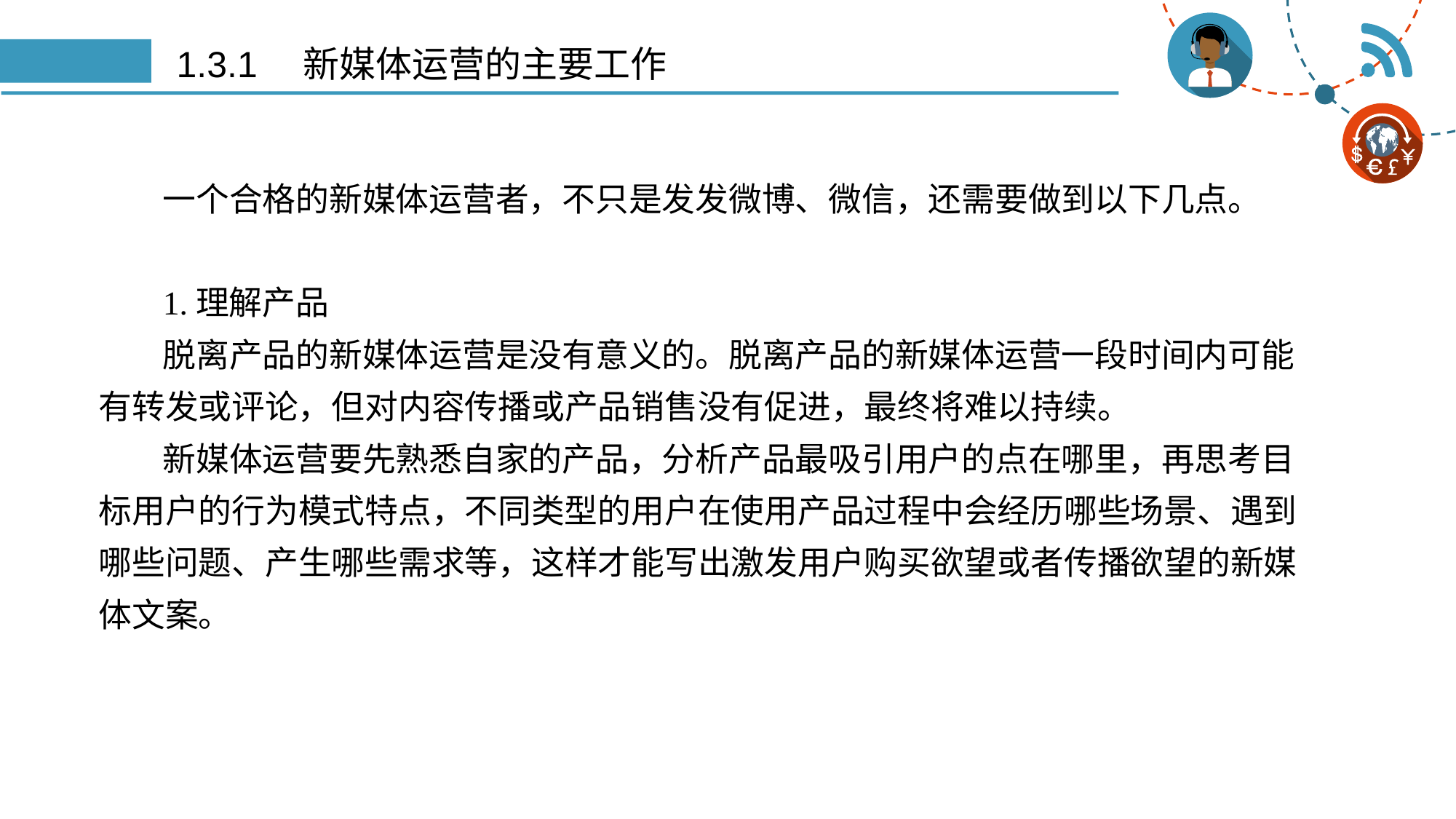

# 1.3.1　新媒体运营的主要工作
一个合格的新媒体运营者，不只是发发微博、微信，还需要做到以下几点。

1.理解产品
脱离产品的新媒体运营是没有意义的。脱离产品的新媒体运营一段时间内可能有转发或评论，但对内容传播或产品销售没有促进，最终将难以持续。
新媒体运营要先熟悉自家的产品，分析产品最吸引用户的点在哪里，再思考目标用户的行为模式特点，不同类型的用户在使用产品过程中会经历哪些场景、遇到哪些问题、产生哪些需求等，这样才能写出激发用户购买欲望或者传播欲望的新媒体文案。